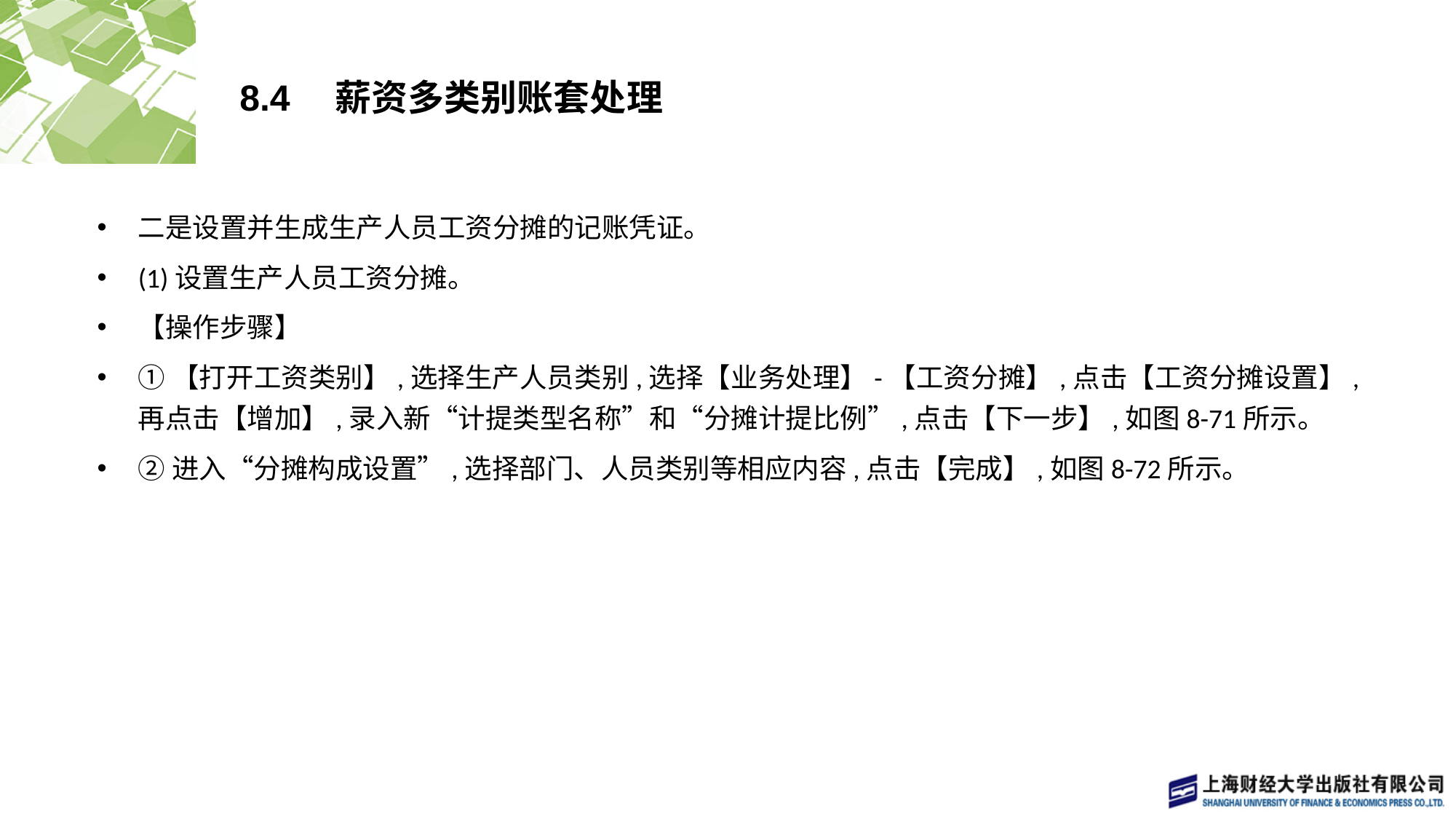

# 8.4　薪资多类别账套处理
二是设置并生成生产人员工资分摊的记账凭证。
(1)设置生产人员工资分摊。
【操作步骤】
①【打开工资类别】,选择生产人员类别,选择【业务处理】-【工资分摊】,点击【工资分摊设置】,再点击【增加】,录入新“计提类型名称”和“分摊计提比例”,点击【下一步】,如图8-71所示。
②进入“分摊构成设置”,选择部门、人员类别等相应内容,点击【完成】,如图8-72所示。